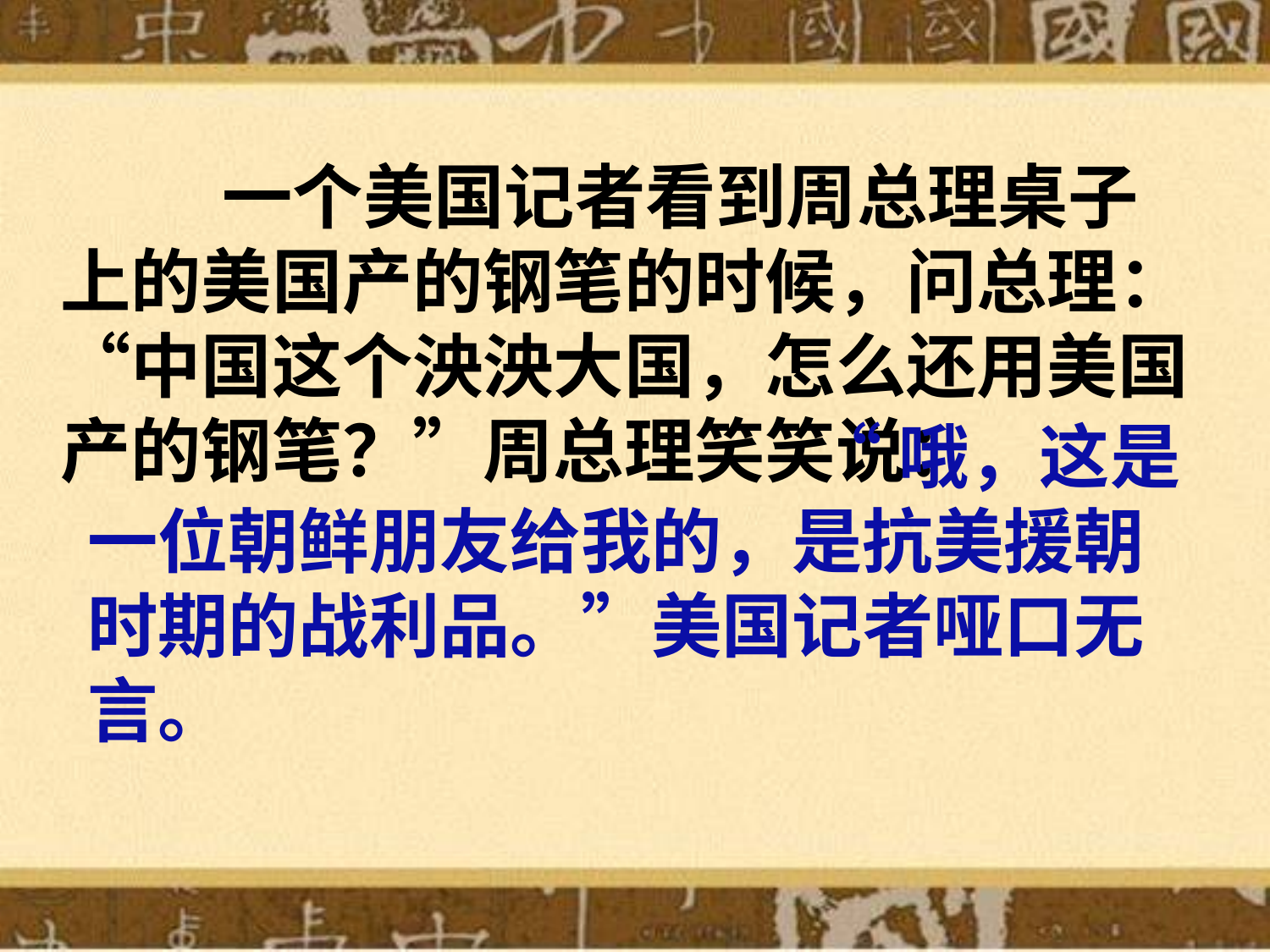

一个美国记者看到周总理桌子上的美国产的钢笔的时候，问总理：“中国这个泱泱大国，怎么还用美国产的钢笔？”周总理笑笑说：
                                             “哦，这是一位朝鲜朋友给我的，是抗美援朝时期的战利品。”美国记者哑口无言。